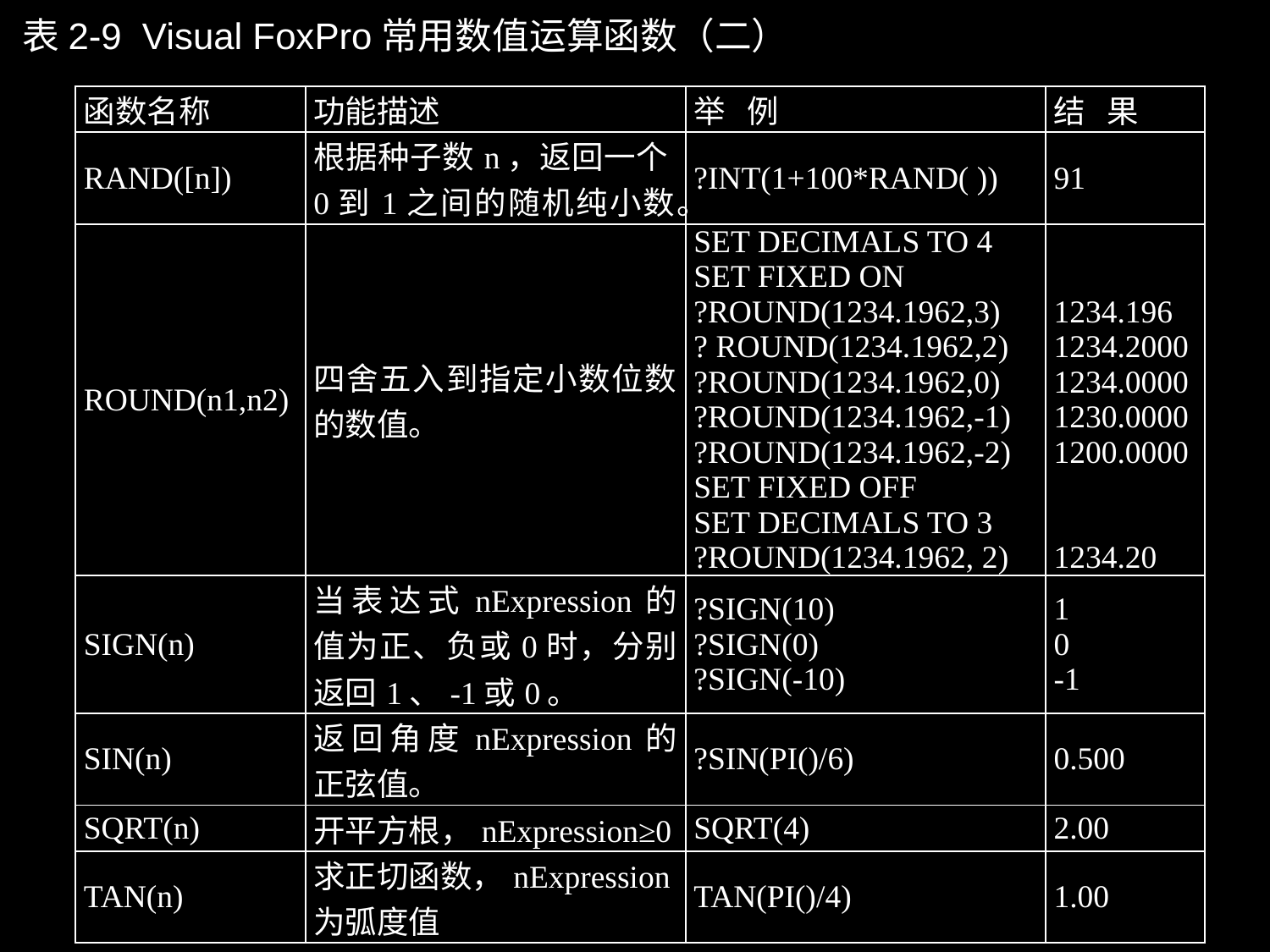

表2-9  Visual FoxPro常用数值运算函数（二）
| 函数名称 | 功能描述 | 举 例 | 结 果 |
| --- | --- | --- | --- |
| RAND([n]) | 根据种子数n，返回一个0到1之间的随机纯小数。 | ?INT(1+100\*RAND( )) | 91 |
| ROUND(n1,n2) | 四舍五入到指定小数位数的数值。 | SET DECIMALS TO 4 SET FIXED ON ?ROUND(1234.1962,3) ? ROUND(1234.1962,2) ?ROUND(1234.1962,0) ?ROUND(1234.1962,-1) ?ROUND(1234.1962,-2) SET FIXED OFF SET DECIMALS TO 3 ?ROUND(1234.1962, 2) | 1234.196 1234.2000 1234.0000 1230.0000 1200.0000 1234.20 |
| SIGN(n) | 当表达式nExpression的值为正、负或0时，分别返回1、-1或0。 | ?SIGN(10) ?SIGN(0) ?SIGN(-10) | 1 0 -1 |
| SIN(n) | 返回角度nExpression的正弦值。 | ?SIN(PI()/6) | 0.500 |
| SQRT(n) | 开平方根，nExpression≥0 | SQRT(4) | 2.00 |
| TAN(n) | 求正切函数，nExpression为弧度值 | TAN(PI()/4) | 1.00 |